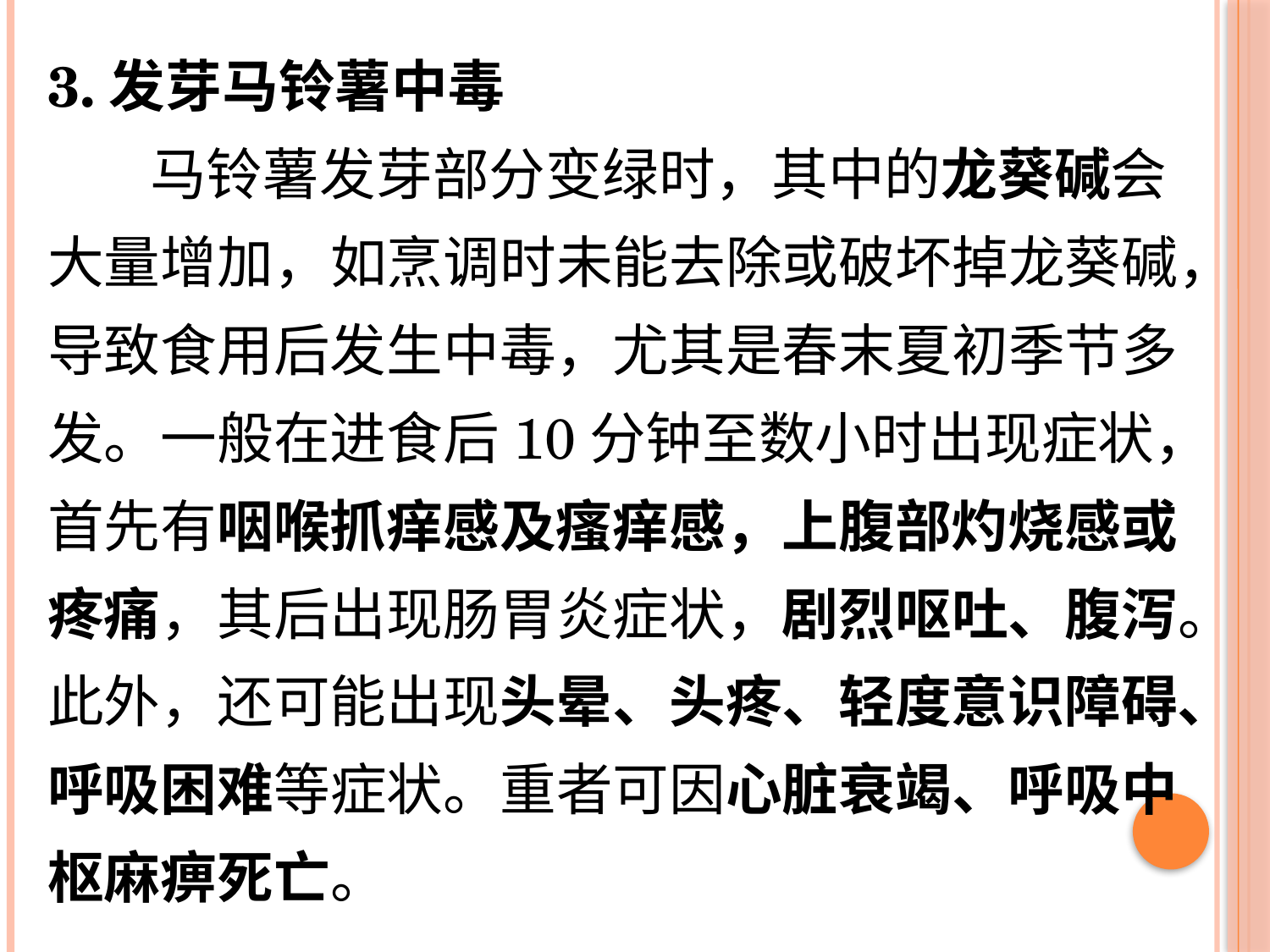

3.发芽马铃薯中毒
       马铃薯发芽部分变绿时，其中的龙葵碱会大量增加，如烹调时未能去除或破坏掉龙葵碱，导致食用后发生中毒，尤其是春末夏初季节多发。一般在进食后10分钟至数小时出现症状，首先有咽喉抓痒感及瘙痒感，上腹部灼烧感或疼痛，其后出现肠胃炎症状，剧烈呕吐、腹泻。此外，还可能出现头晕、头疼、轻度意识障碍、呼吸困难等症状。重者可因心脏衰竭、呼吸中枢麻痹死亡。